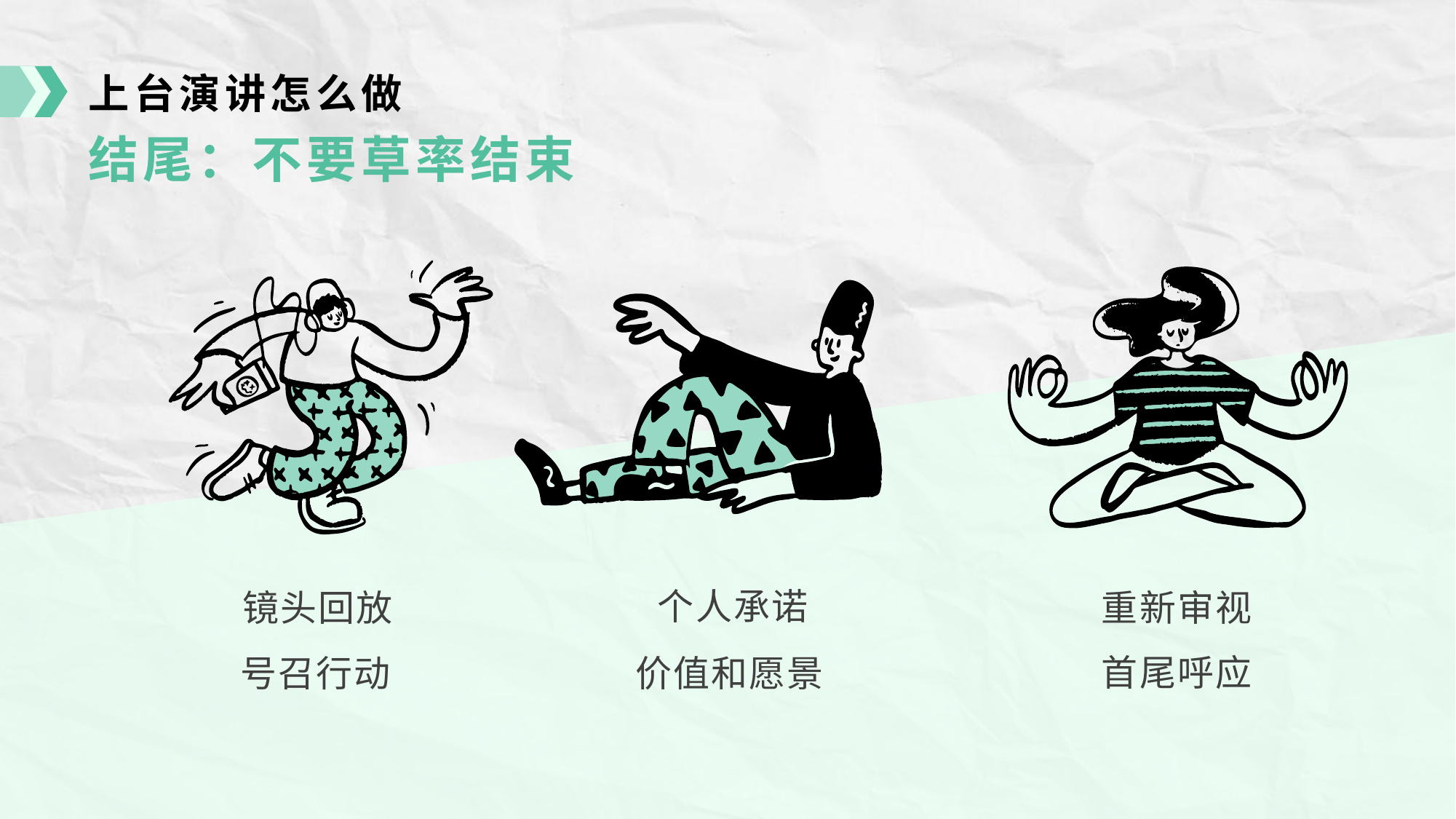

上台演讲怎么做

结尾：不要草率结束

个人承诺
镜头回放
重新审视
首尾呼应
号召行动
价值和愿景